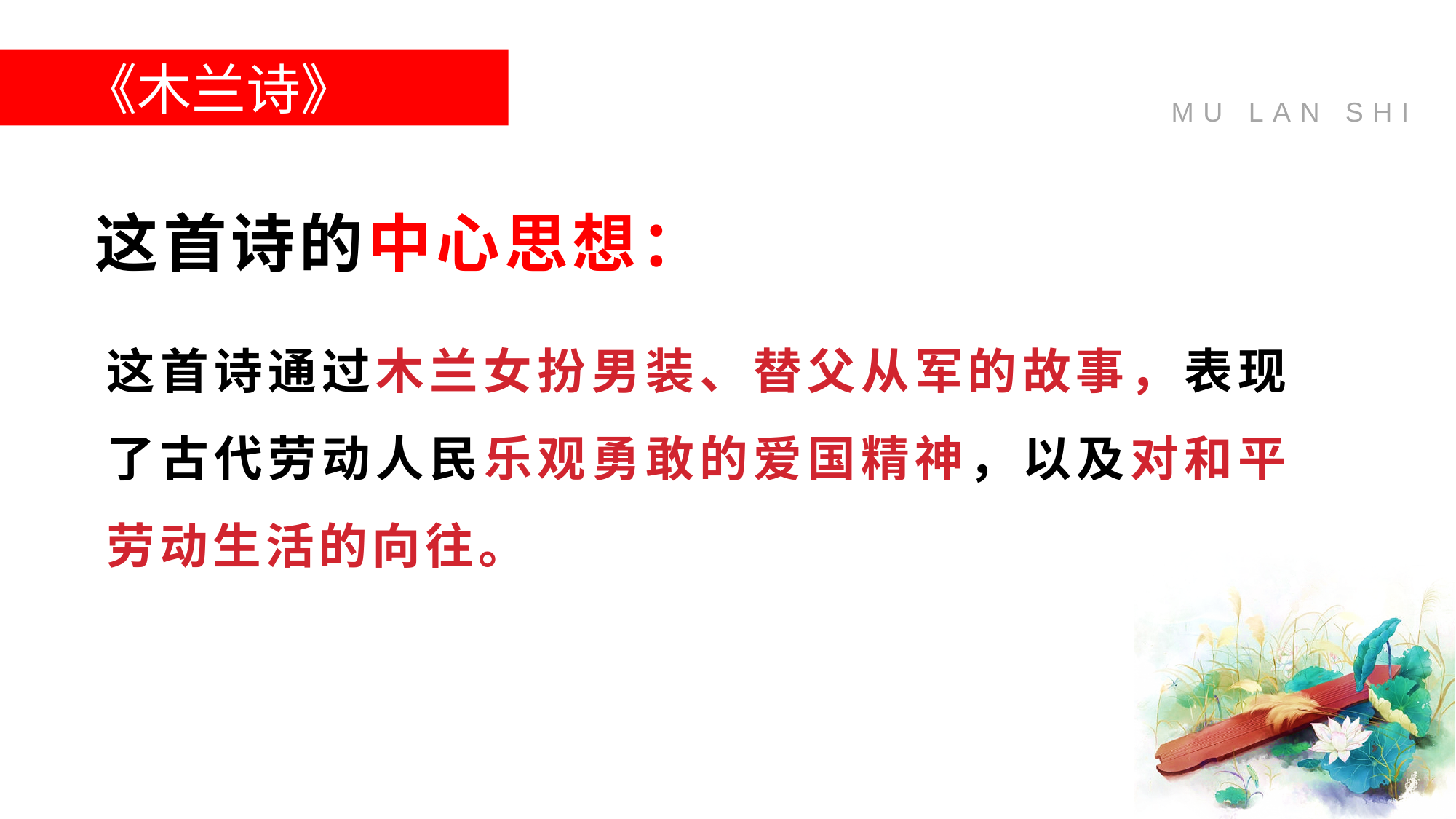

《木兰诗》
这首诗的中心思想：
这首诗通过木兰女扮男装、替父从军的故事，表现了古代劳动人民乐观勇敢的爱国精神，以及对和平劳动生活的向往。